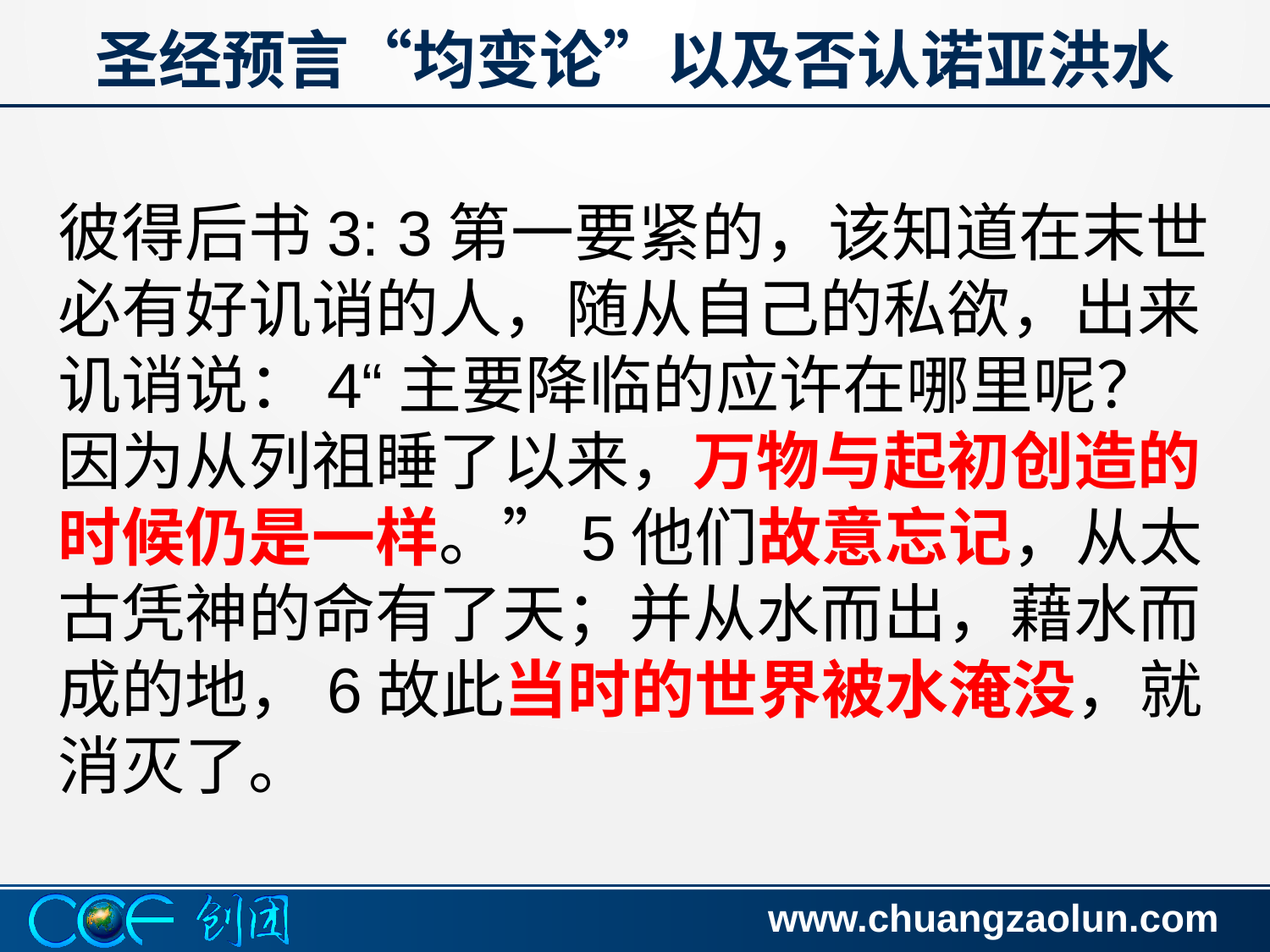

# 圣经预言“均变论”以及否认诺亚洪水
彼得后书3: 3第一要紧的，该知道在末世必有好讥诮的人，随从自己的私欲，出来讥诮说：4“主要降临的应许在哪里呢？因为从列祖睡了以来，万物与起初创造的时候仍是一样。”5他们故意忘记，从太古凭神的命有了天；并从水而出，藉水而成的地，6故此当时的世界被水淹没，就消灭了。